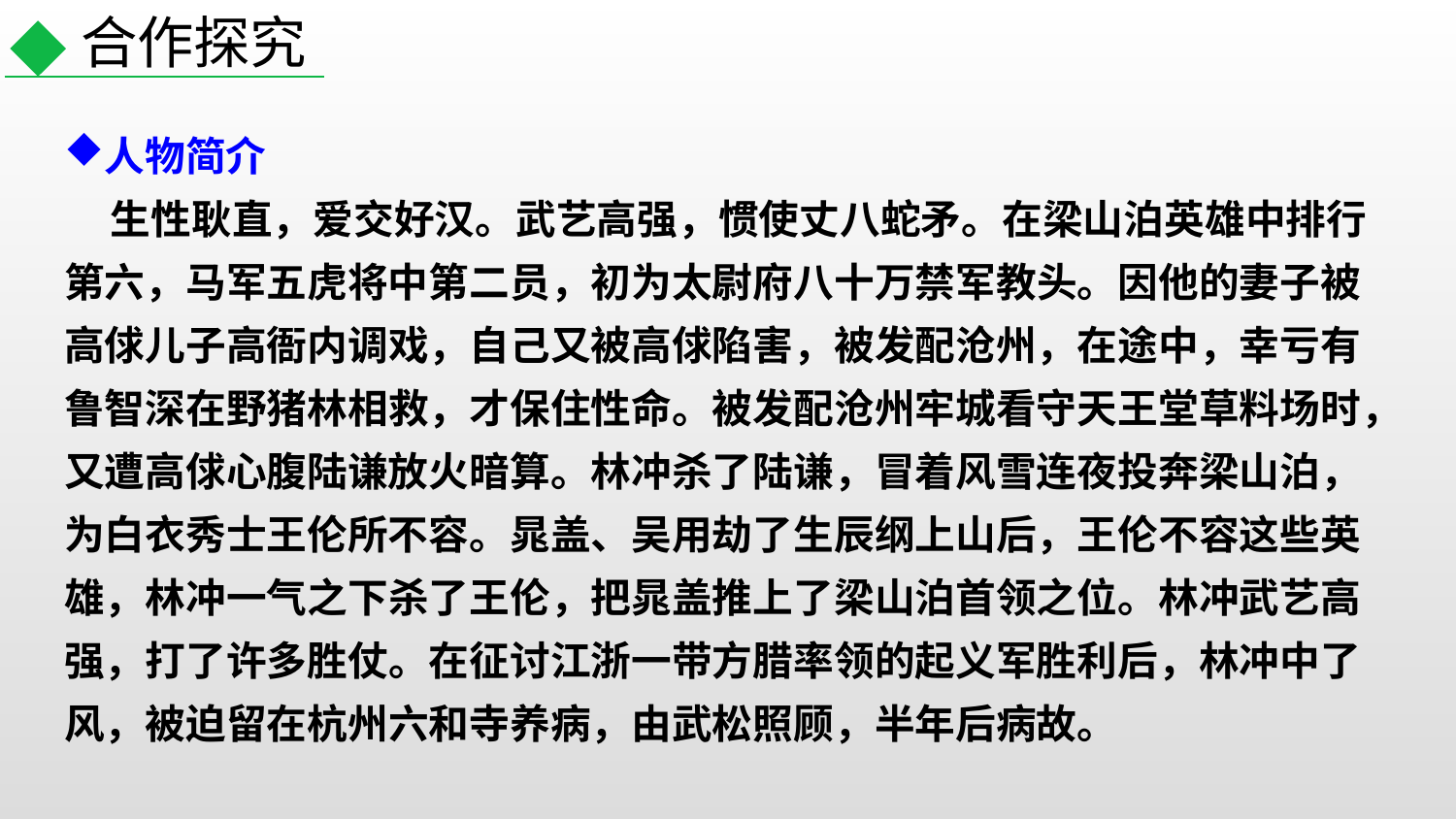

合作探究

人物简介
    生性耿直，爱交好汉。武艺高强，惯使丈八蛇矛。在梁山泊英雄中排行第六，马军五虎将中第二员，初为太尉府八十万禁军教头。因他的妻子被高俅儿子高衙内调戏，自己又被高俅陷害，被发配沧州，在途中，幸亏有鲁智深在野猪林相救，才保住性命。被发配沧州牢城看守天王堂草料场时，又遭高俅心腹陆谦放火暗算。林冲杀了陆谦，冒着风雪连夜投奔梁山泊，为白衣秀士王伦所不容。晁盖、吴用劫了生辰纲上山后，王伦不容这些英雄，林冲一气之下杀了王伦，把晁盖推上了梁山泊首领之位。林冲武艺高强，打了许多胜仗。在征讨江浙一带方腊率领的起义军胜利后，林冲中了风，被迫留在杭州六和寺养病，由武松照顾，半年后病故。